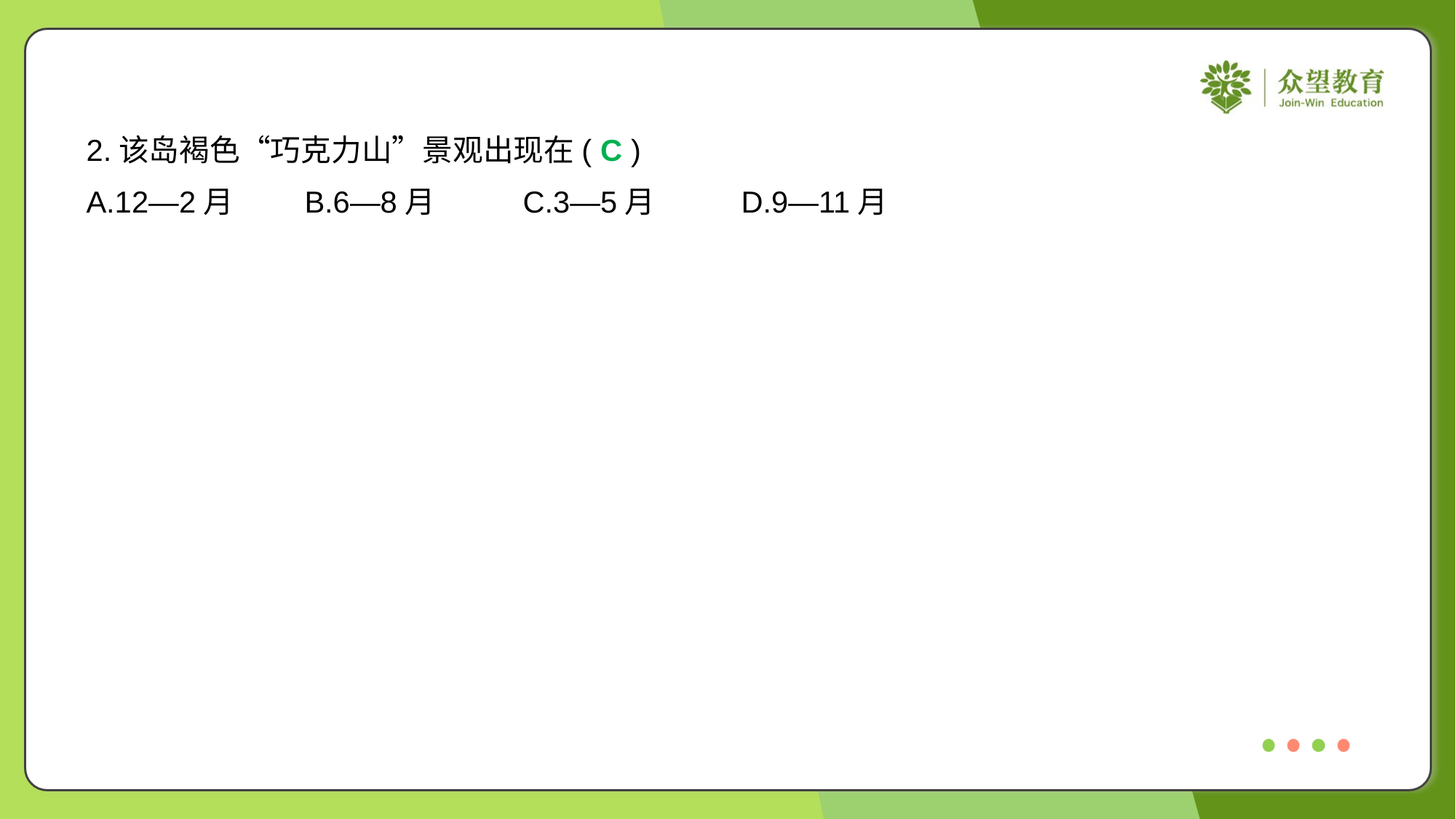

2.该岛褐色“巧克力山”景观出现在(     )
C
A.12—2月	B.6—8月	C.3—5月	D.9—11月